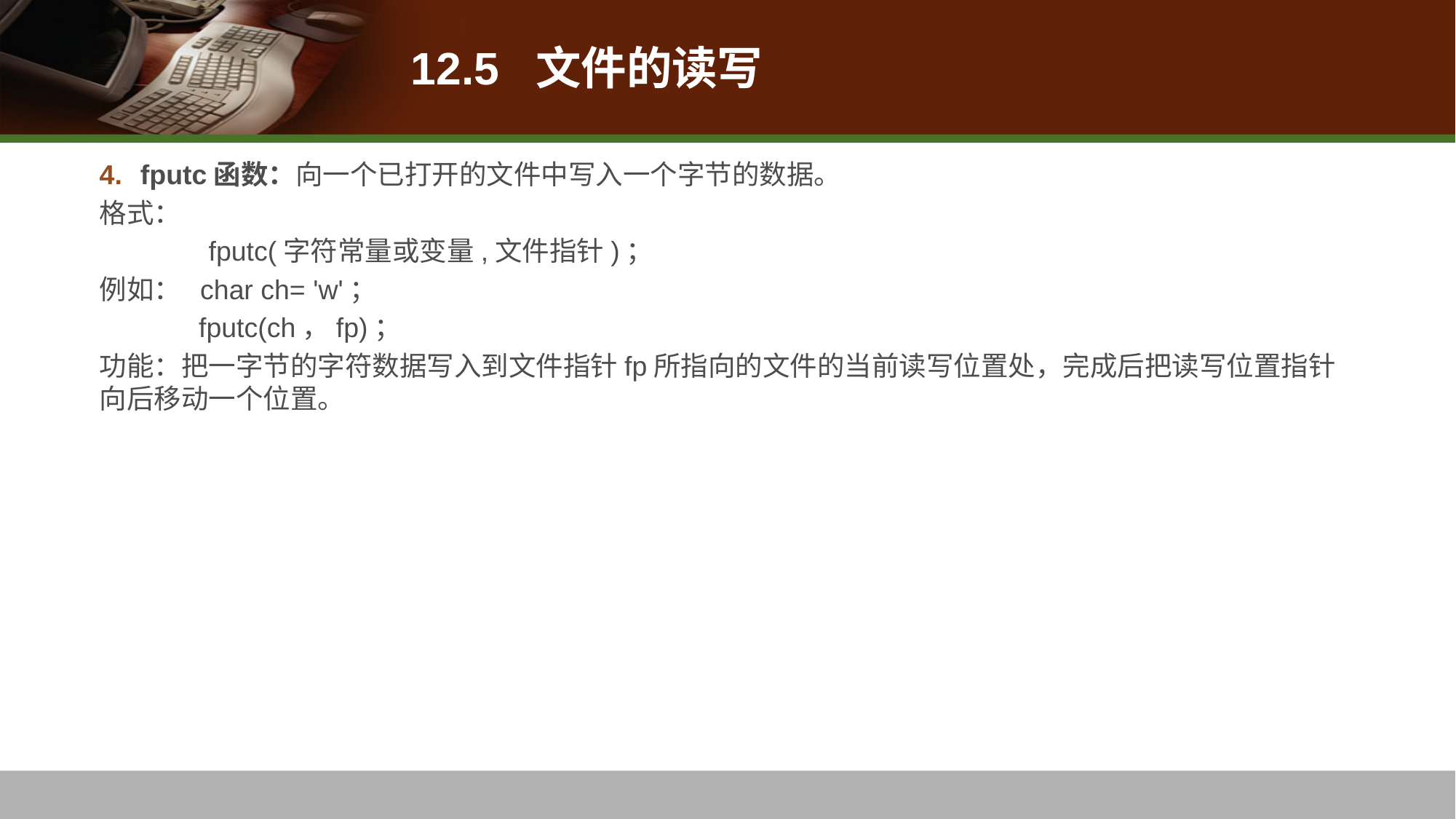

# 12.5  文件的读写
fputc函数：向一个已打开的文件中写入一个字节的数据。
格式：
	fputc(字符常量或变量,文件指针)；
例如：  char ch= 'w'；
             fputc(ch，fp)；
功能：把一字节的字符数据写入到文件指针fp所指向的文件的当前读写位置处，完成后把读写位置指针向后移动一个位置。